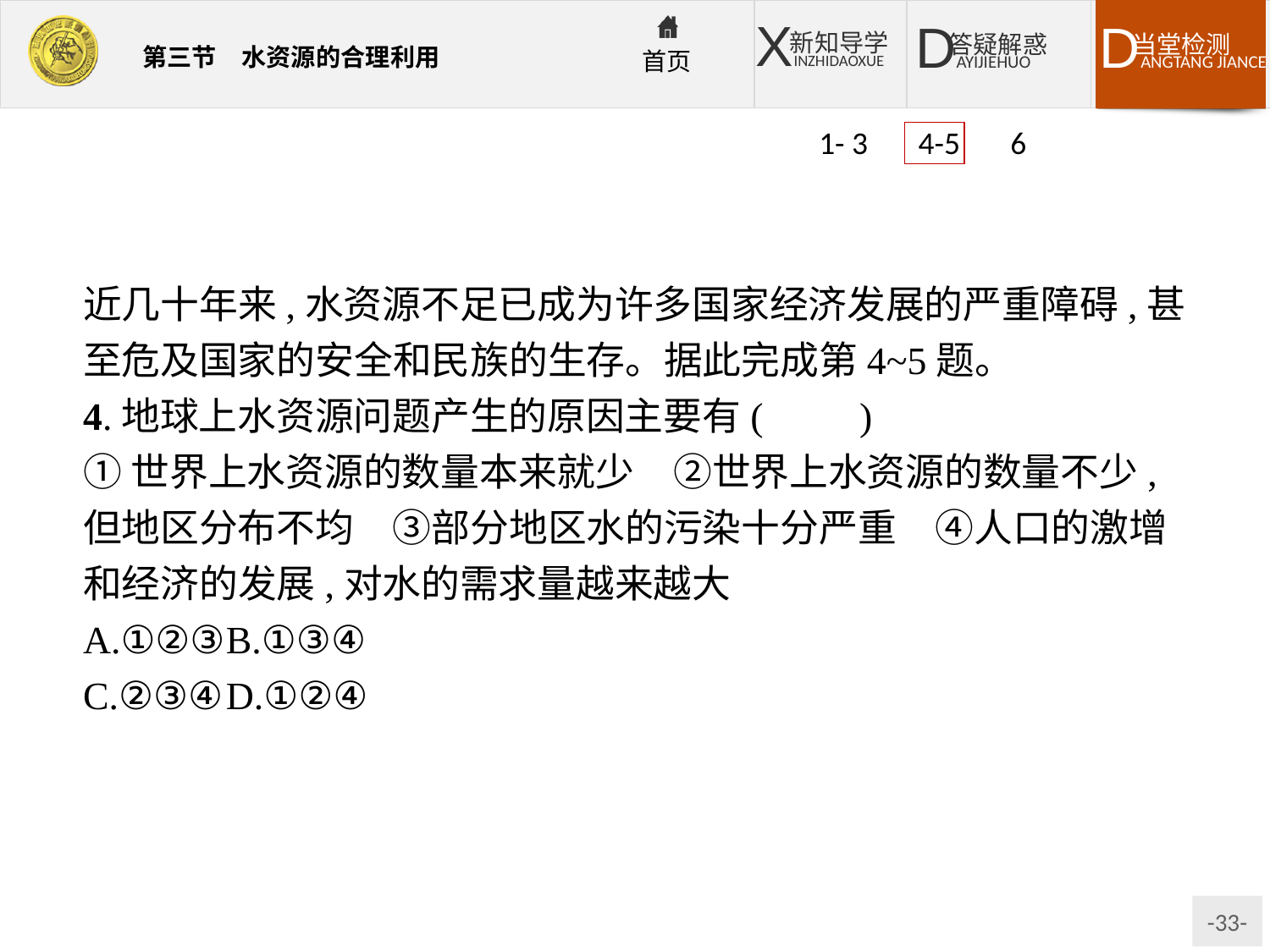

1- 3       4-5       6

近几十年来,水资源不足已成为许多国家经济发展的严重障碍,甚至危及国家的安全和民族的生存。据此完成第4~5题。
4.地球上水资源问题产生的原因主要有(　　)
①世界上水资源的数量本来就少　②世界上水资源的数量不少,但地区分布不均　③部分地区水的污染十分严重　④人口的激增和经济的发展,对水的需求量越来越大
A.①②③	B.①③④
C.②③④	D.①②④